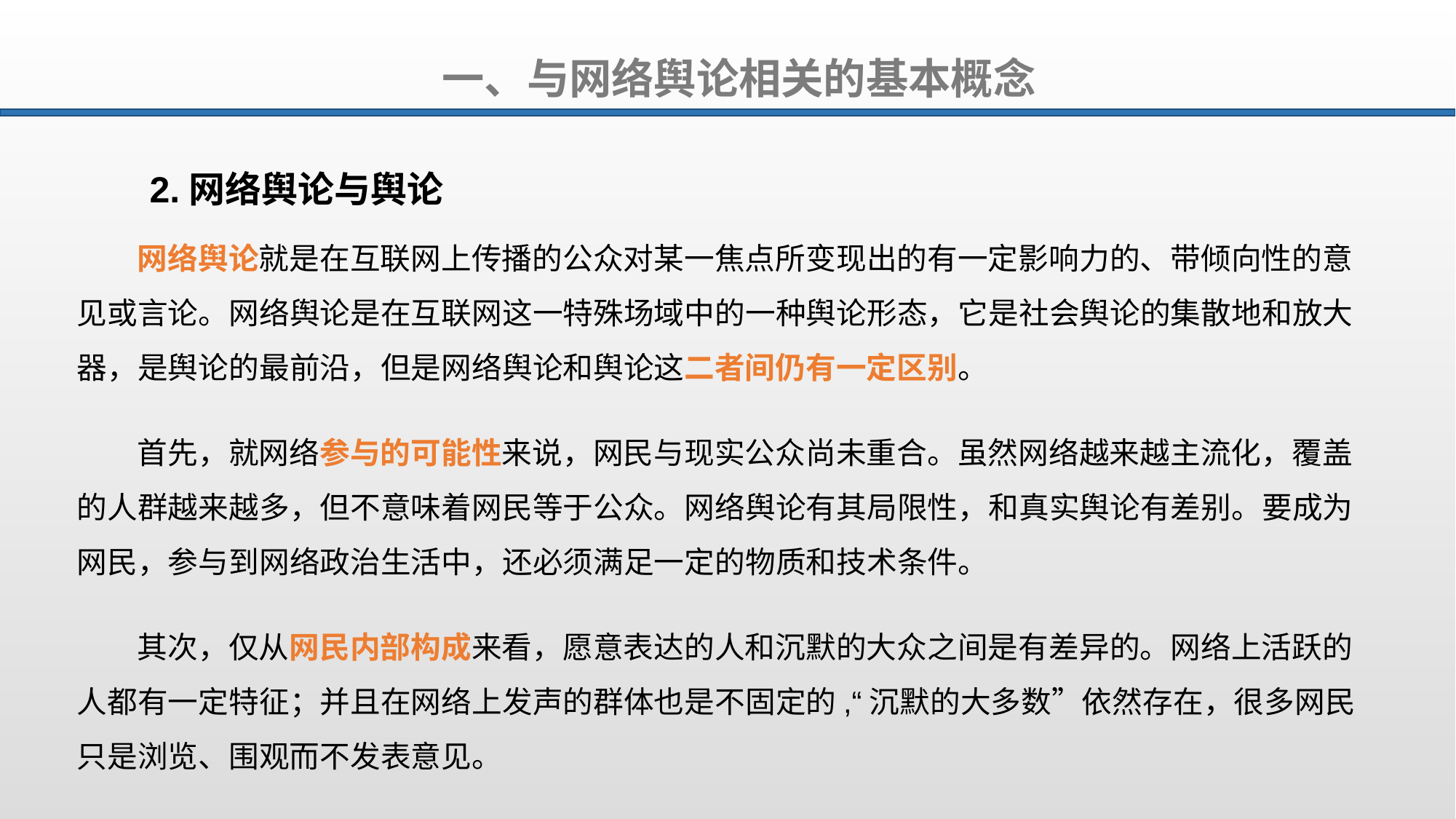

一、与网络舆论相关的基本概念

2.网络舆论与舆论
网络舆论就是在互联网上传播的公众对某一焦点所变现出的有一定影响力的、带倾向性的意见或言论。网络舆论是在互联网这一特殊场域中的一种舆论形态，它是社会舆论的集散地和放大器，是舆论的最前沿，但是网络舆论和舆论这二者间仍有一定区别。
首先，就网络参与的可能性来说，网民与现实公众尚未重合。虽然网络越来越主流化，覆盖的人群越来越多，但不意味着网民等于公众。网络舆论有其局限性，和真实舆论有差别。要成为网民，参与到网络政治生活中，还必须满足一定的物质和技术条件。
其次，仅从网民内部构成来看，愿意表达的人和沉默的大众之间是有差异的。网络上活跃的人都有一定特征；并且在网络上发声的群体也是不固定的,“沉默的大多数”依然存在，很多网民只是浏览、围观而不发表意见。